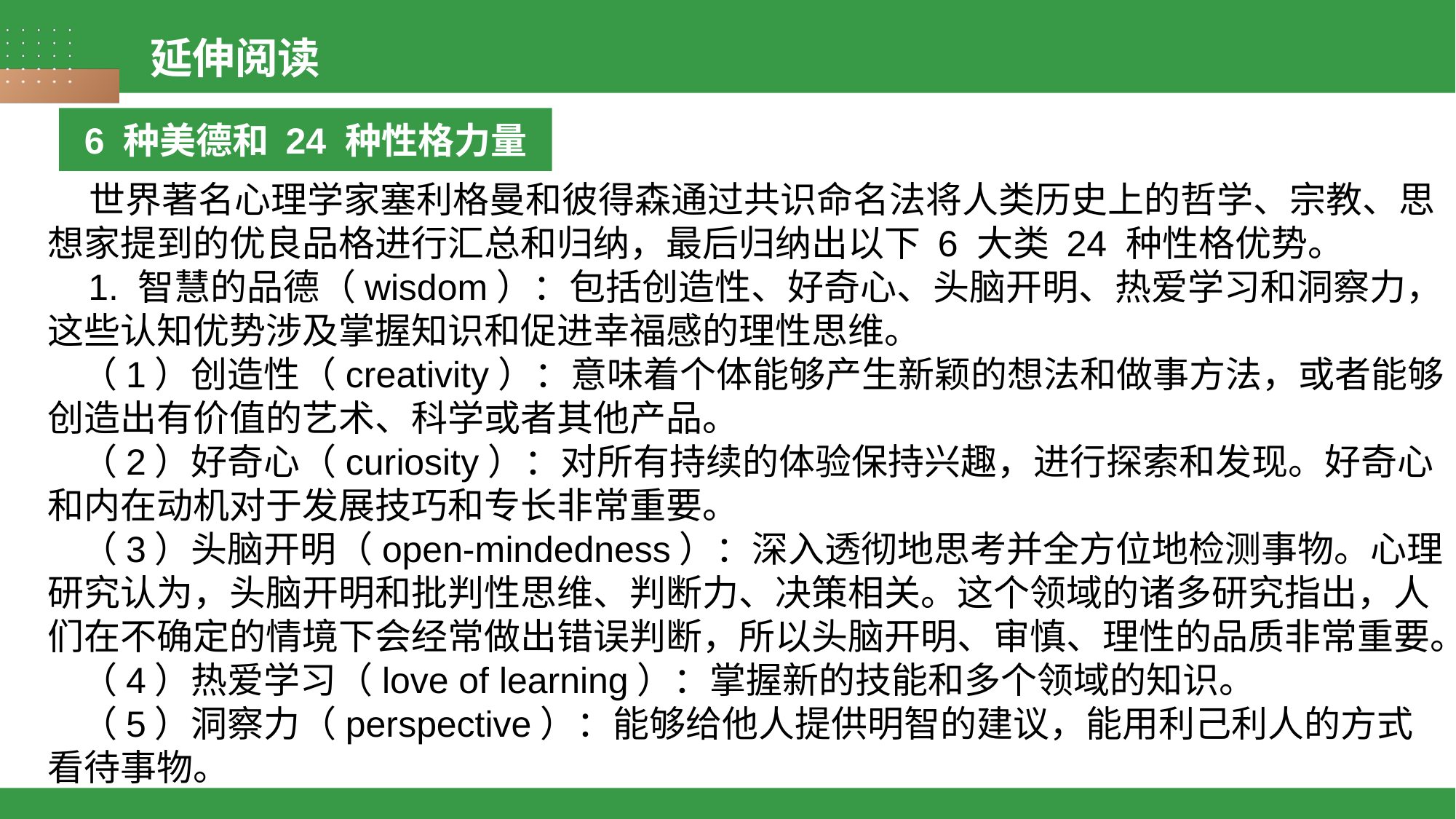

延伸阅读
6 种美德和 24 种性格力量
    世界著名心理学家塞利格曼和彼得森通过共识命名法将人类历史上的哲学、宗教、思想家提到的优良品格进行汇总和归纳，最后归纳出以下 6 大类 24 种性格优势。
    1. 智慧的品德（wisdom）：包括创造性、好奇心、头脑开明、热爱学习和洞察力，这些认知优势涉及掌握知识和促进幸福感的理性思维。
   （1）创造性（creativity）：意味着个体能够产生新颖的想法和做事方法，或者能够创造出有价值的艺术、科学或者其他产品。
   （2）好奇心（curiosity）：对所有持续的体验保持兴趣，进行探索和发现。好奇心和内在动机对于发展技巧和专长非常重要。
   （3）头脑开明（open-mindedness）：深入透彻地思考并全方位地检测事物。心理研究认为，头脑开明和批判性思维、判断力、决策相关。这个领域的诸多研究指出，人们在不确定的情境下会经常做出错误判断，所以头脑开明、审慎、理性的品质非常重要。
   （4）热爱学习（love of learning）：掌握新的技能和多个领域的知识。
   （5）洞察力（perspective）：能够给他人提供明智的建议，能用利己利人的方式看待事物。